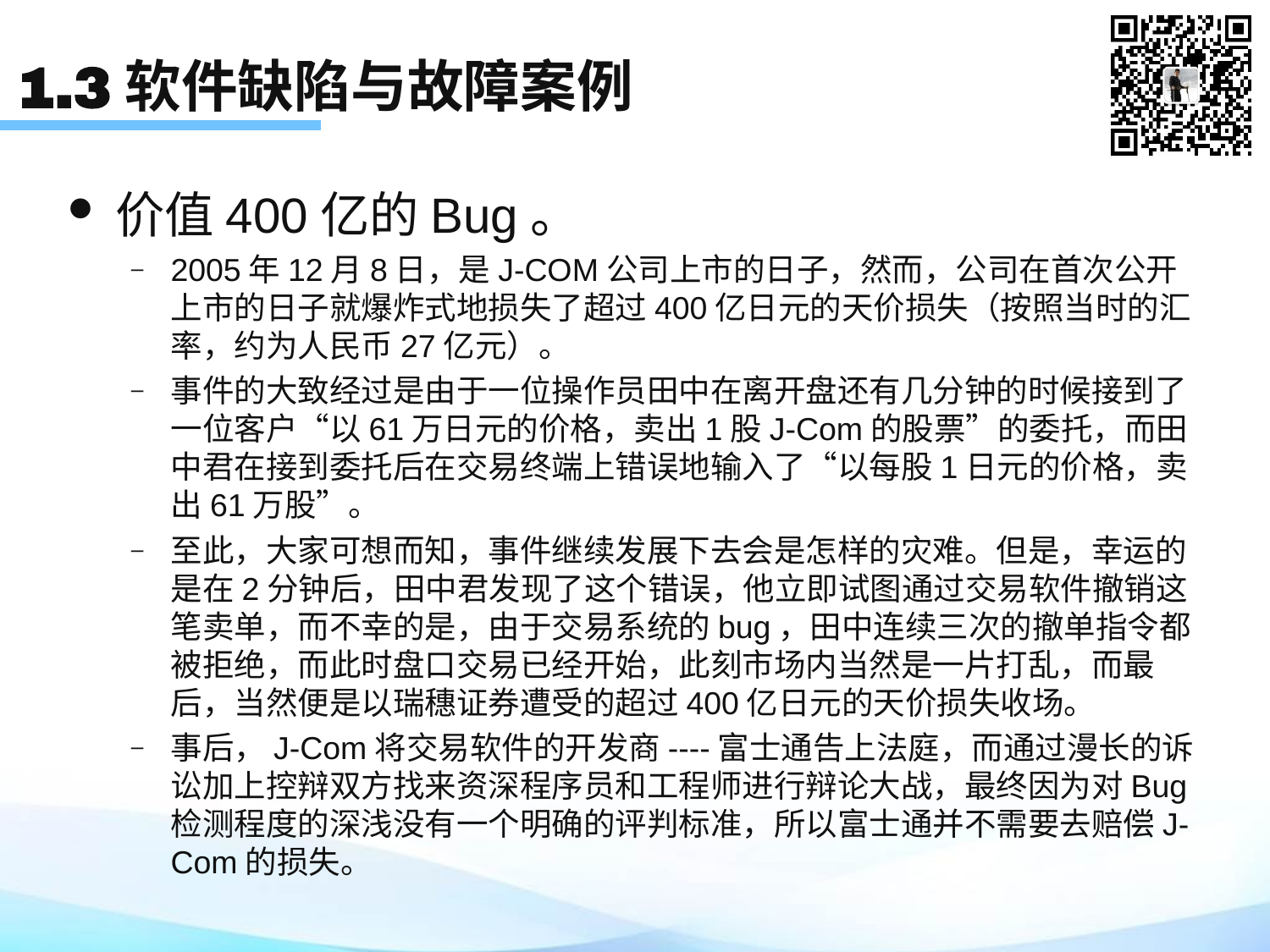

# 1.3软件缺陷与故障案例
价值400亿的Bug。
2005年12月8日，是J-COM公司上市的日子，然而，公司在首次公开上市的日子就爆炸式地损失了超过400亿日元的天价损失（按照当时的汇率，约为人民币27亿元）。
事件的大致经过是由于一位操作员田中在离开盘还有几分钟的时候接到了一位客户“以61万日元的价格，卖出1股J-Com的股票”的委托，而田中君在接到委托后在交易终端上错误地输入了“以每股1日元的价格，卖出61万股”。
至此，大家可想而知，事件继续发展下去会是怎样的灾难。但是，幸运的是在2分钟后，田中君发现了这个错误，他立即试图通过交易软件撤销这笔卖单，而不幸的是，由于交易系统的bug，田中连续三次的撤单指令都被拒绝，而此时盘口交易已经开始，此刻市场内当然是一片打乱，而最后，当然便是以瑞穗证券遭受的超过400亿日元的天价损失收场。
事后，J-Com将交易软件的开发商----富士通告上法庭，而通过漫长的诉讼加上控辩双方找来资深程序员和工程师进行辩论大战，最终因为对Bug检测程度的深浅没有一个明确的评判标准，所以富士通并不需要去赔偿J-Com的损失。